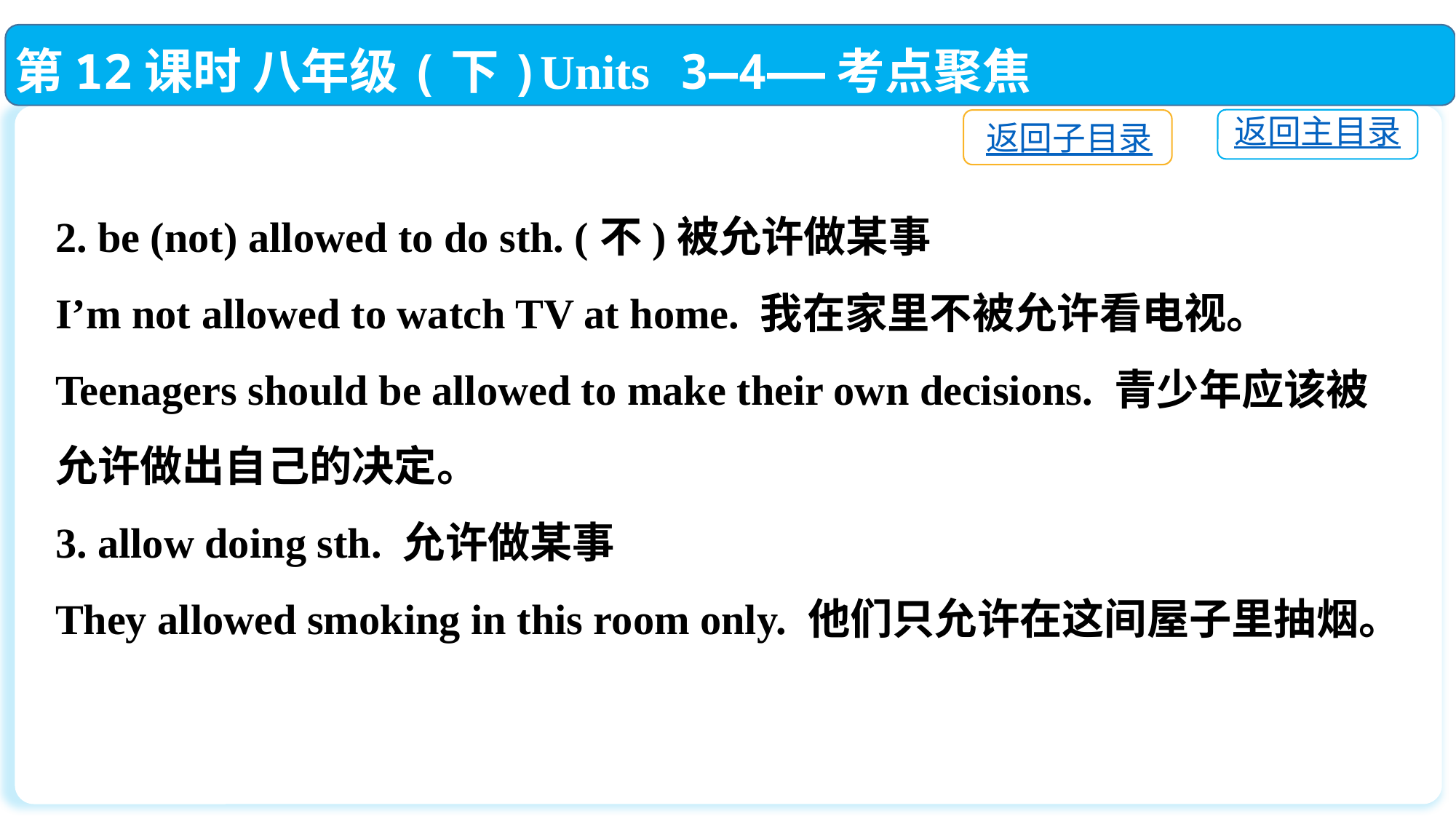

第12课时 八年级(下)Units 3—4——考点聚焦

返回主目录

返回子目录
2. be (not) allowed to do sth. (不)被允许做某事
I’m not allowed to watch TV at home. 我在家里不被允许看电视。
Teenagers should be allowed to make their own decisions. 青少年应该被允许做出自己的决定。
3. allow doing sth. 允许做某事
They allowed smoking in this room only. 他们只允许在这间屋子里抽烟。